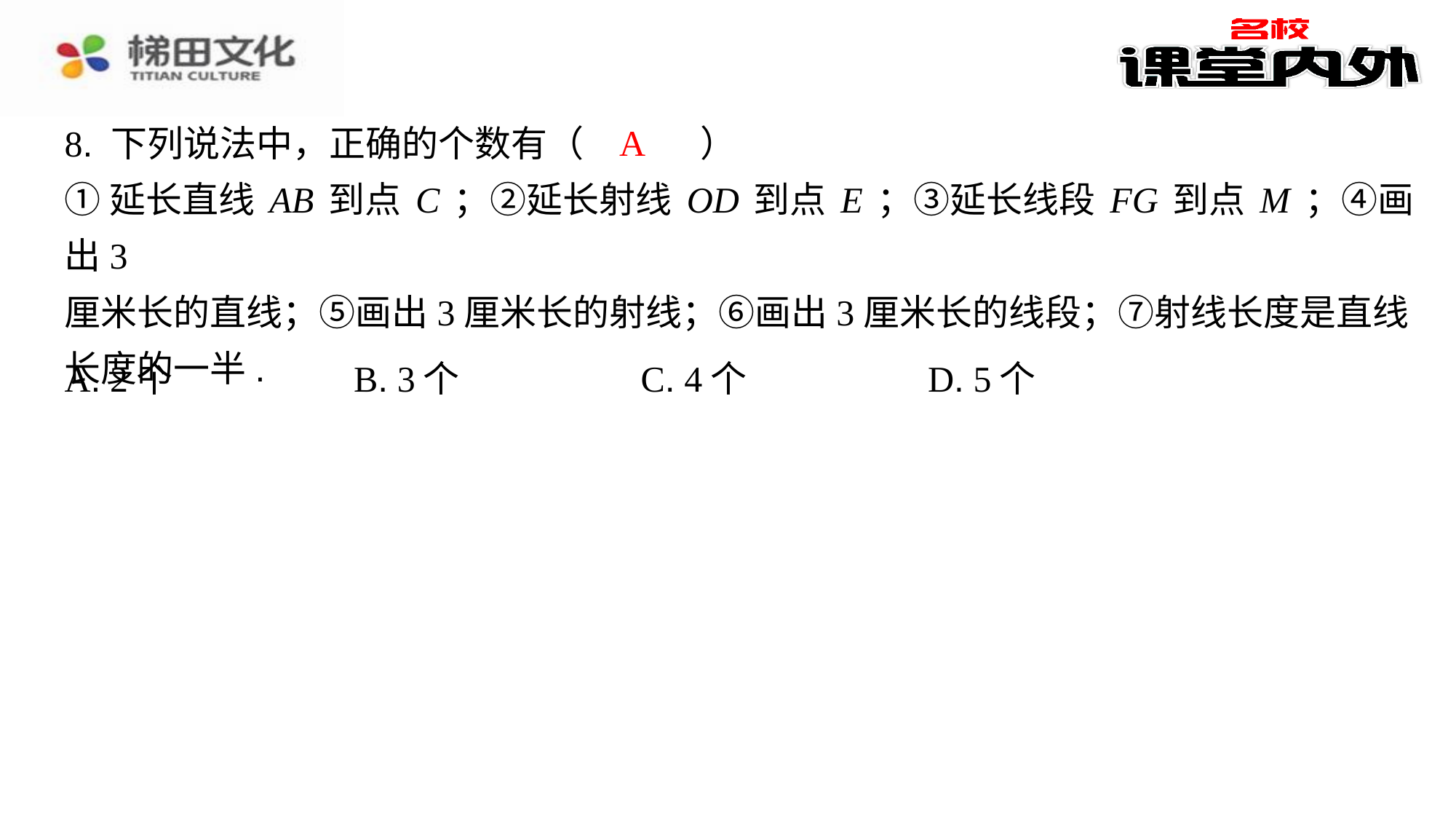

A
8. 下列说法中，正确的个数有（　A　）
①延长直线AB到点C；②延长射线OD到点E；③延长线段FG到点M；④画出3
厘米长的直线；⑤画出3厘米长的射线；⑥画出3厘米长的线段；⑦射线长度是直线
长度的一半.
| A. 2个 | B. 3个 | C. 4个 | D. 5个 |
| --- | --- | --- | --- |